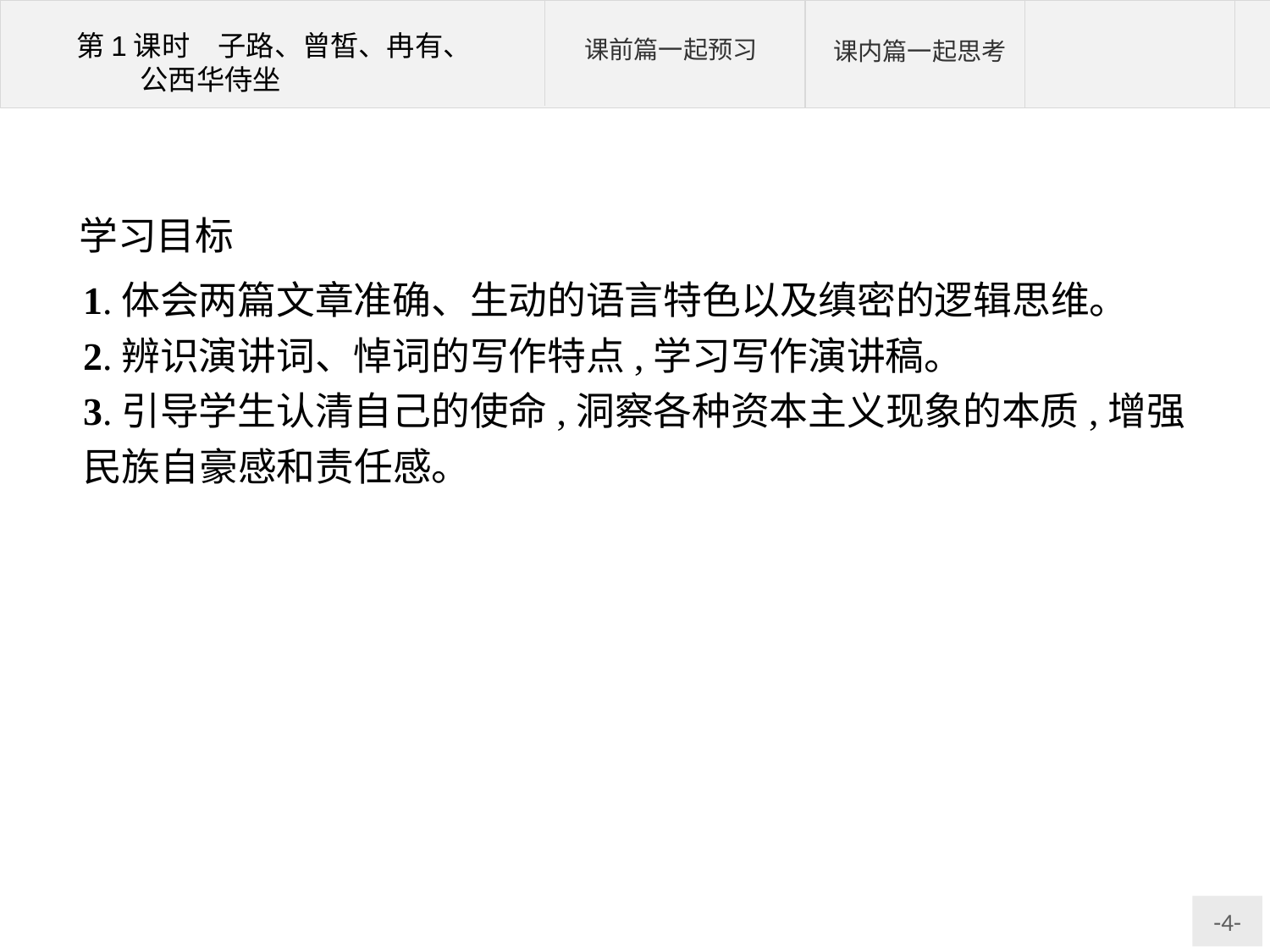

学习目标
1.体会两篇文章准确、生动的语言特色以及缜密的逻辑思维。
2.辨识演讲词、悼词的写作特点,学习写作演讲稿。
3.引导学生认清自己的使命,洞察各种资本主义现象的本质,增强民族自豪感和责任感。